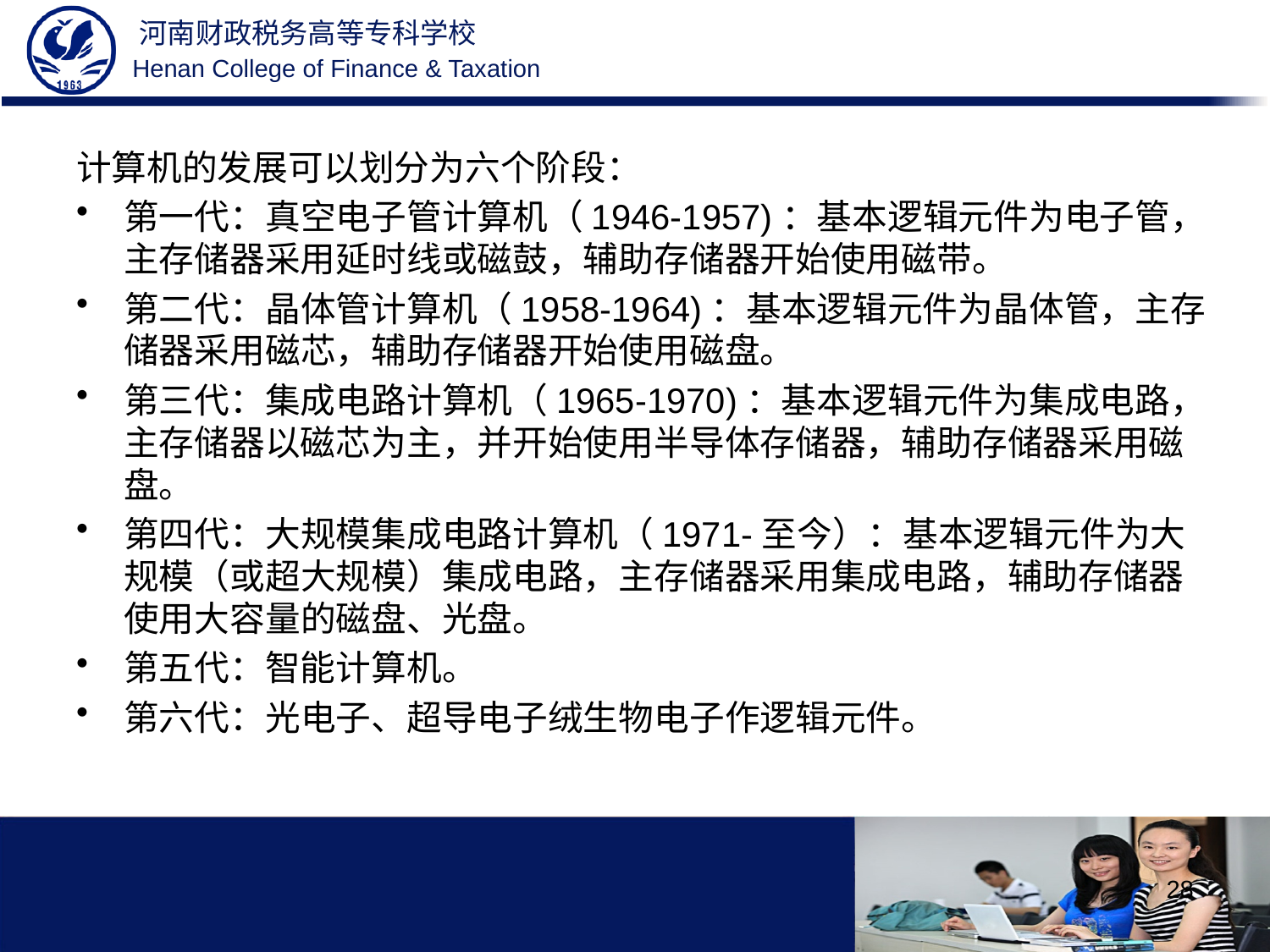

计算机的发展可以划分为六个阶段：
第一代：真空电子管计算机（1946-1957)：基本逻辑元件为电子管，主存储器采用延时线或磁鼓，辅助存储器开始使用磁带。
第二代：晶体管计算机（1958-1964)：基本逻辑元件为晶体管，主存储器采用磁芯，辅助存储器开始使用磁盘。
第三代：集成电路计算机（1965-1970)：基本逻辑元件为集成电路，主存储器以磁芯为主，并开始使用半导体存储器，辅助存储器采用磁盘。
第四代：大规模集成电路计算机（1971-至今）：基本逻辑元件为大规模（或超大规模）集成电路，主存储器采用集成电路，辅助存储器使用大容量的磁盘、光盘。
第五代：智能计算机。
第六代：光电子、超导电子绒生物电子作逻辑元件。

28